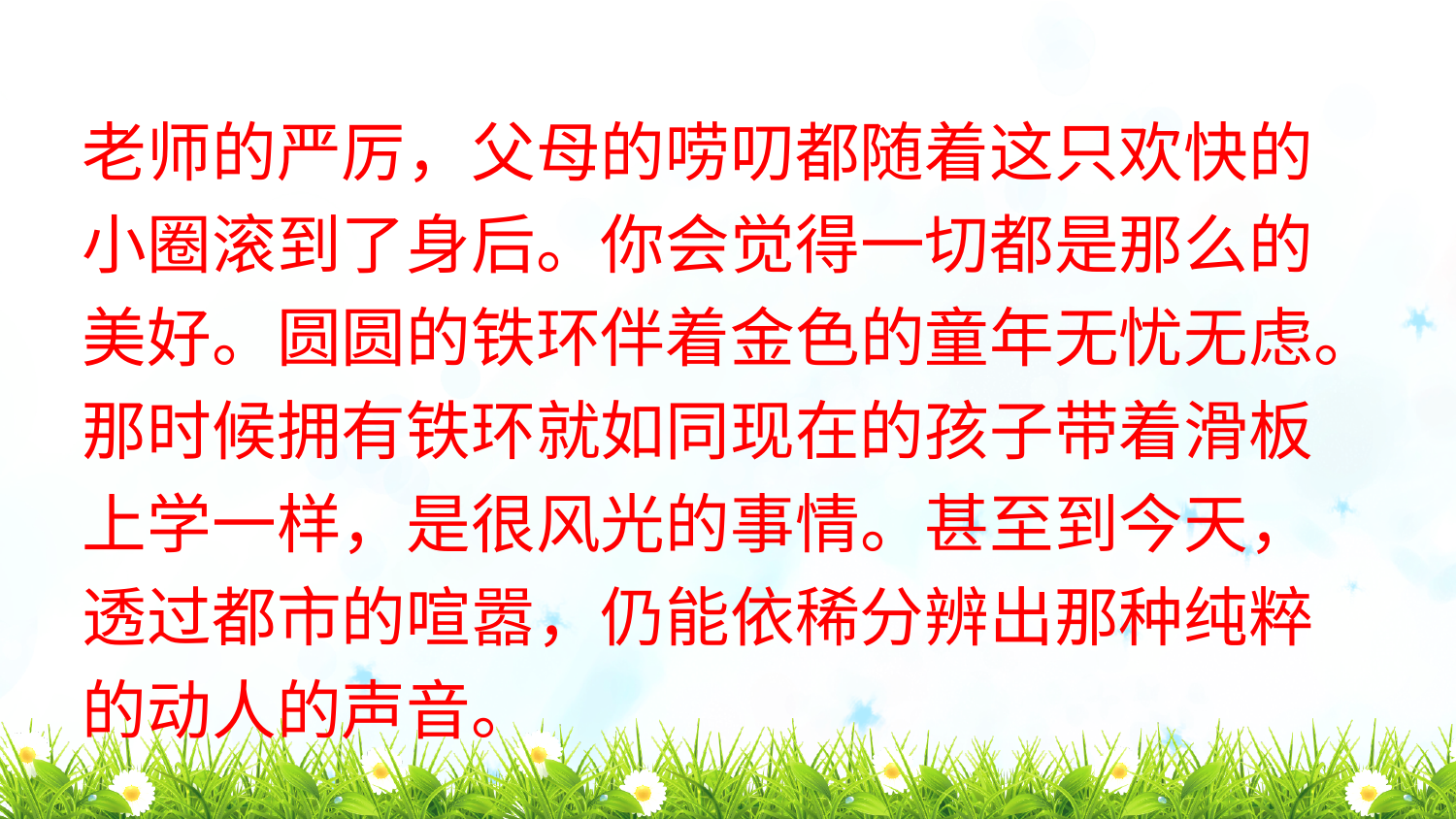

老师的严厉，父母的唠叨都随着这只欢快的小圈滚到了身后。你会觉得一切都是那么的美好。圆圆的铁环伴着金色的童年无忧无虑。那时候拥有铁环就如同现在的孩子带着滑板上学一样，是很风光的事情。甚至到今天，透过都市的喧嚣，仍能依稀分辨出那种纯粹的动人的声音。
比喻